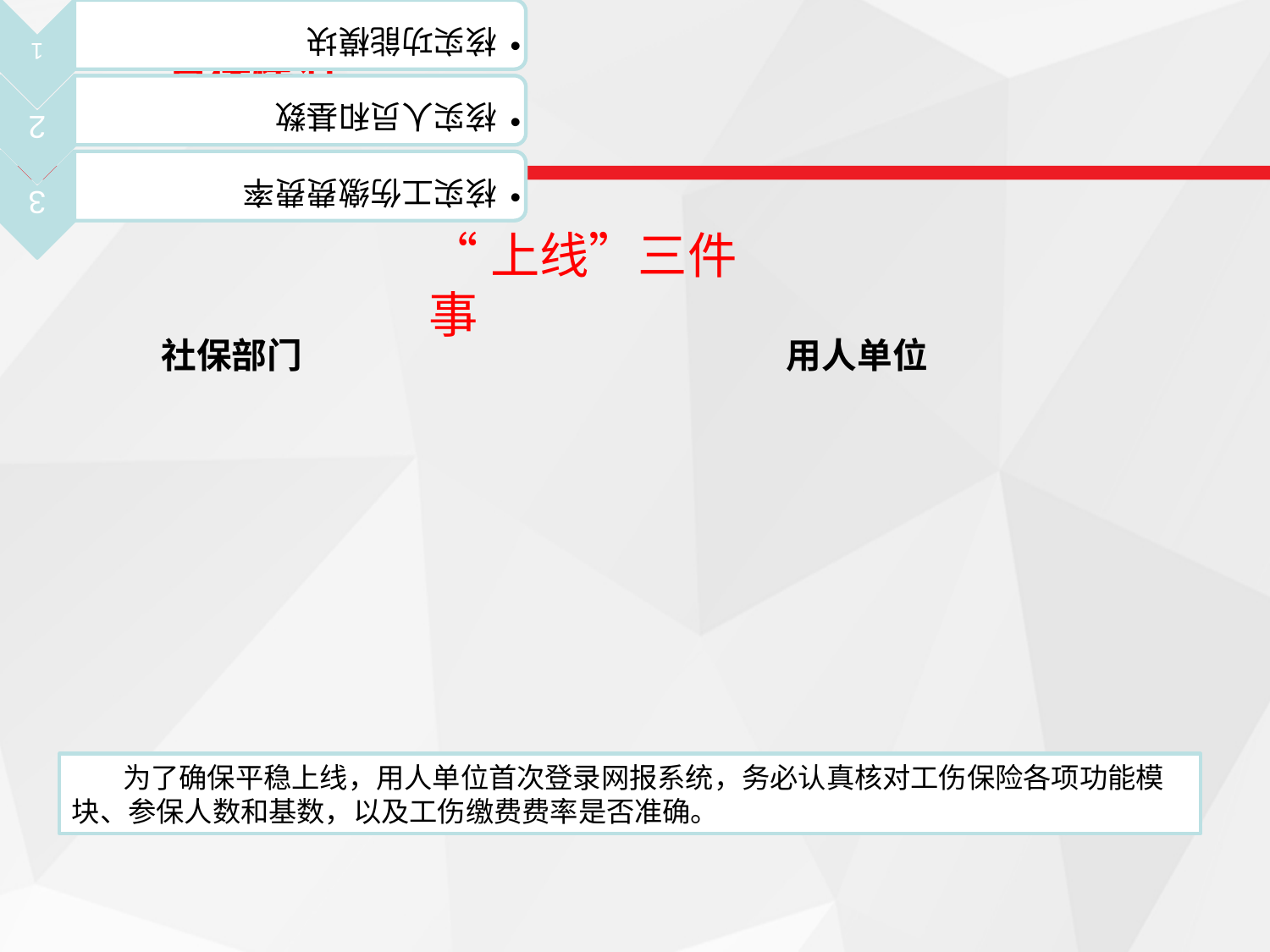

一、总体情况

“上线”三件事
社保部门
用人单位
1
核实功能模块
2
核实人员和基数
3
核实工伤缴费费率
1
系统测试
2
数据迁移
3
宣传培训

       为了确保平稳上线，用人单位首次登录网报系统，务必认真核对工伤保险各项功能模块、参保人数和基数，以及工伤缴费费率是否准确。